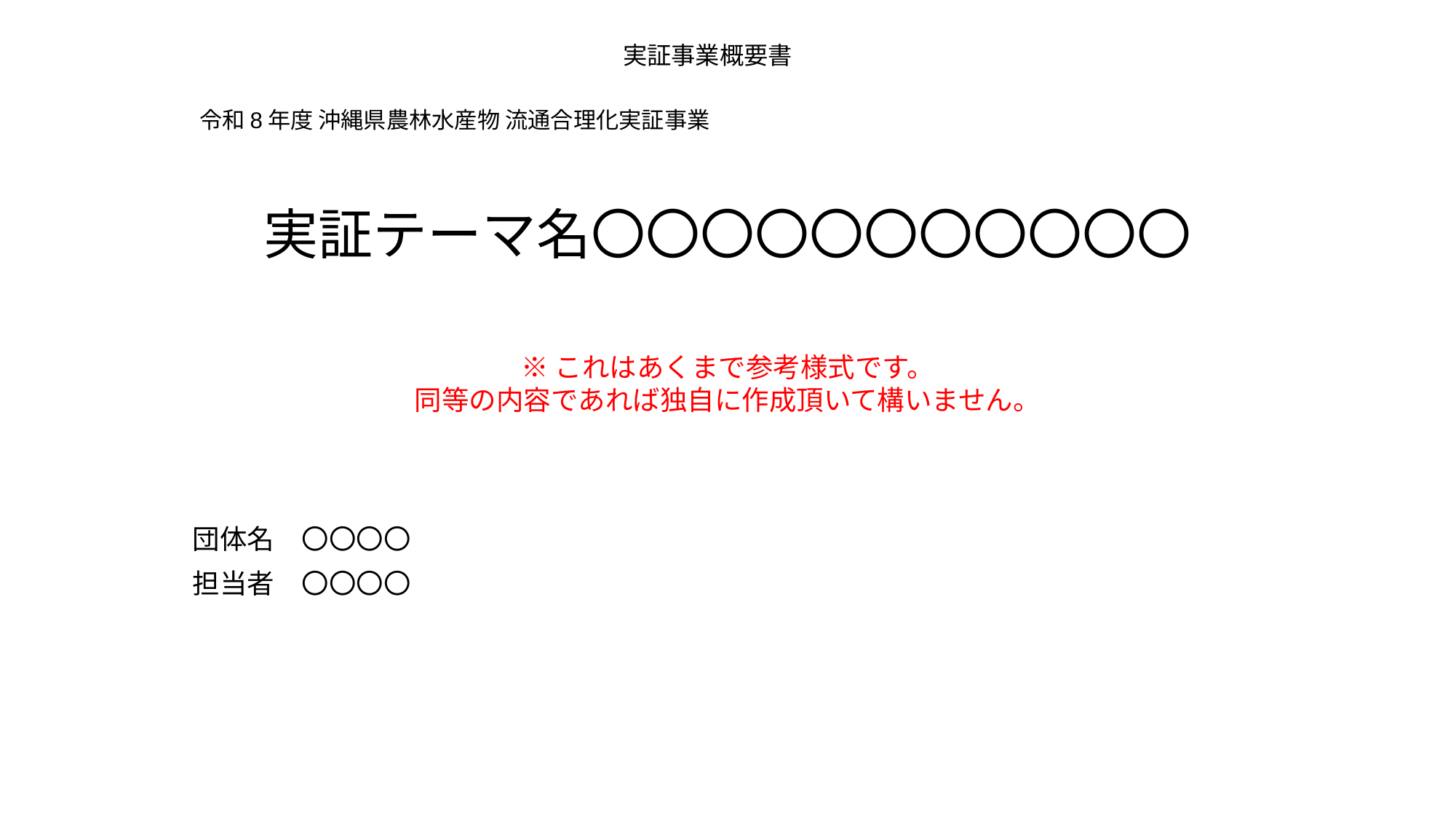

実証事業概要書
# 令和8年度 沖縄県農林水産物 流通合理化実証事業
実証テーマ名〇〇〇〇〇〇〇〇〇〇〇

団体名　〇〇〇〇
担当者　〇〇〇〇

※これはあくまで参考様式です。
同等の内容であれば独自に作成頂いて構いません。